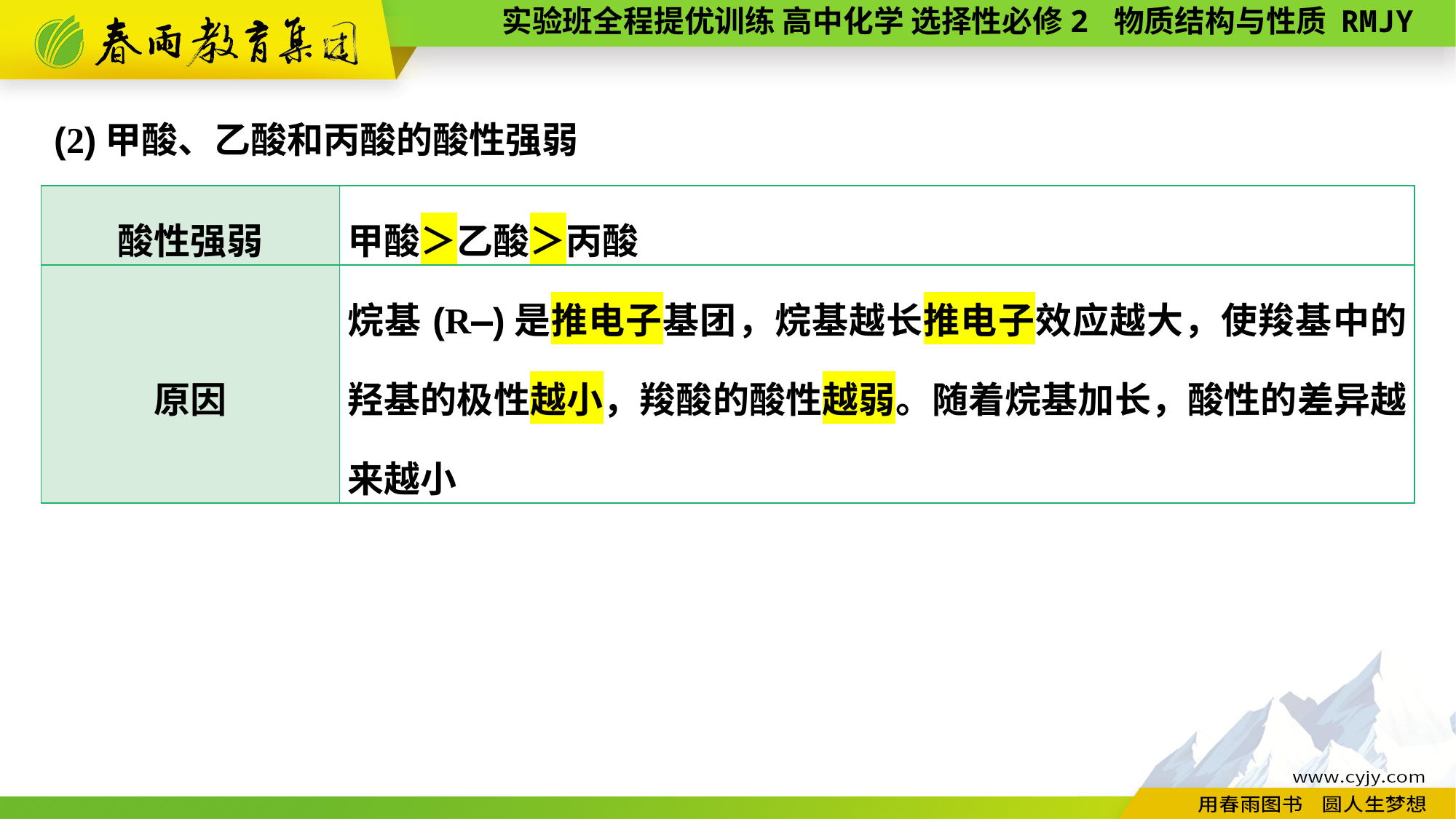

(2)甲酸、乙酸和丙酸的酸性强弱
| 酸性强弱 | 甲酸＞乙酸＞丙酸 |
| --- | --- |
| 原因 | 烷基(R—)是推电子基团，烷基越长推电子效应越大，使羧基中的羟基的极性越小，羧酸的酸性越弱。随着烷基加长，酸性的差异越来越小 |